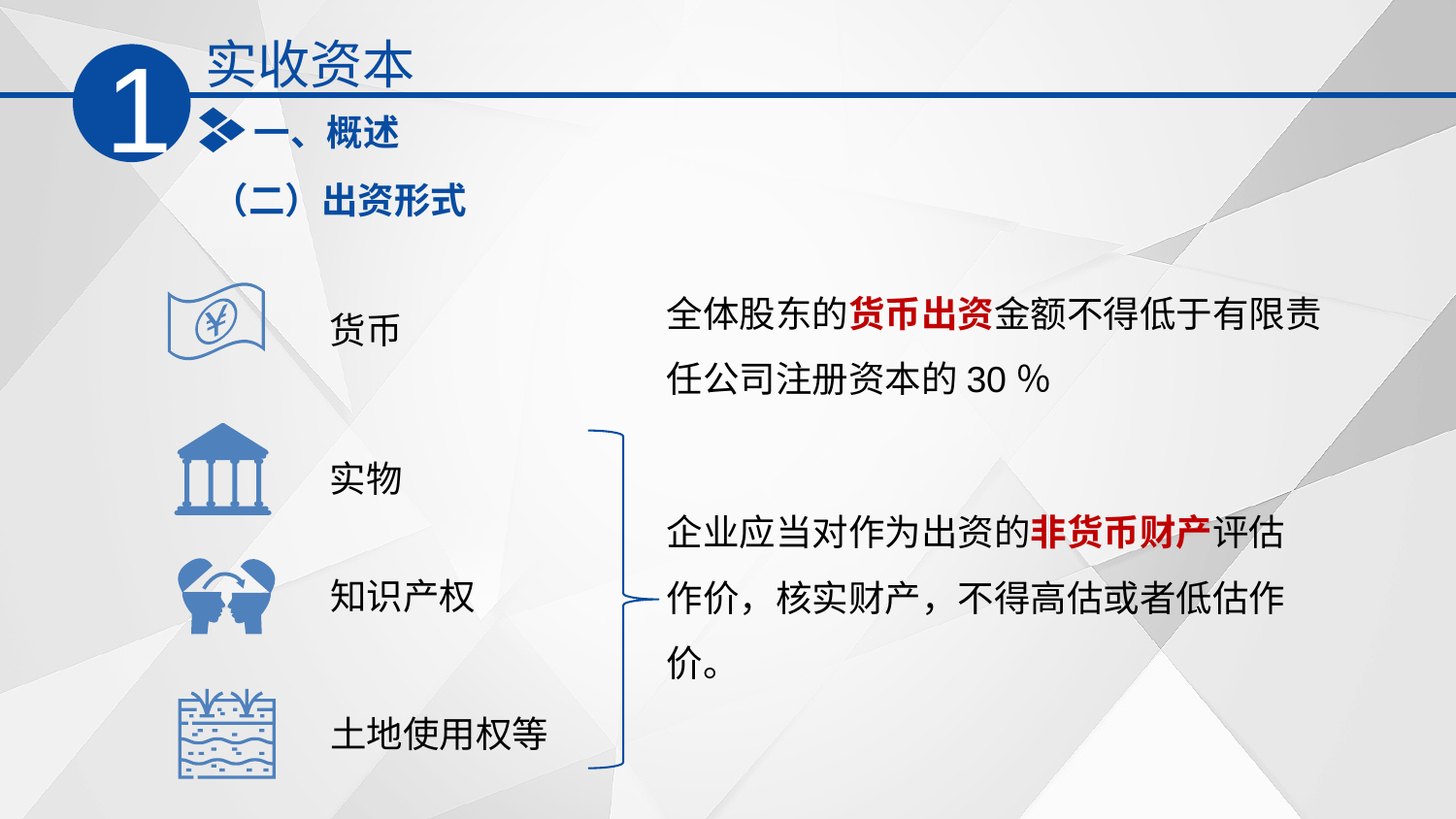

实收资本
1

一、概述

（二）出资形式
全体股东的货币出资金额不得低于有限责任公司注册资本的30％
货币

实物

企业应当对作为出资的非货币财产评估作价，核实财产，不得高估或者低估作价。
知识产权

土地使用权等